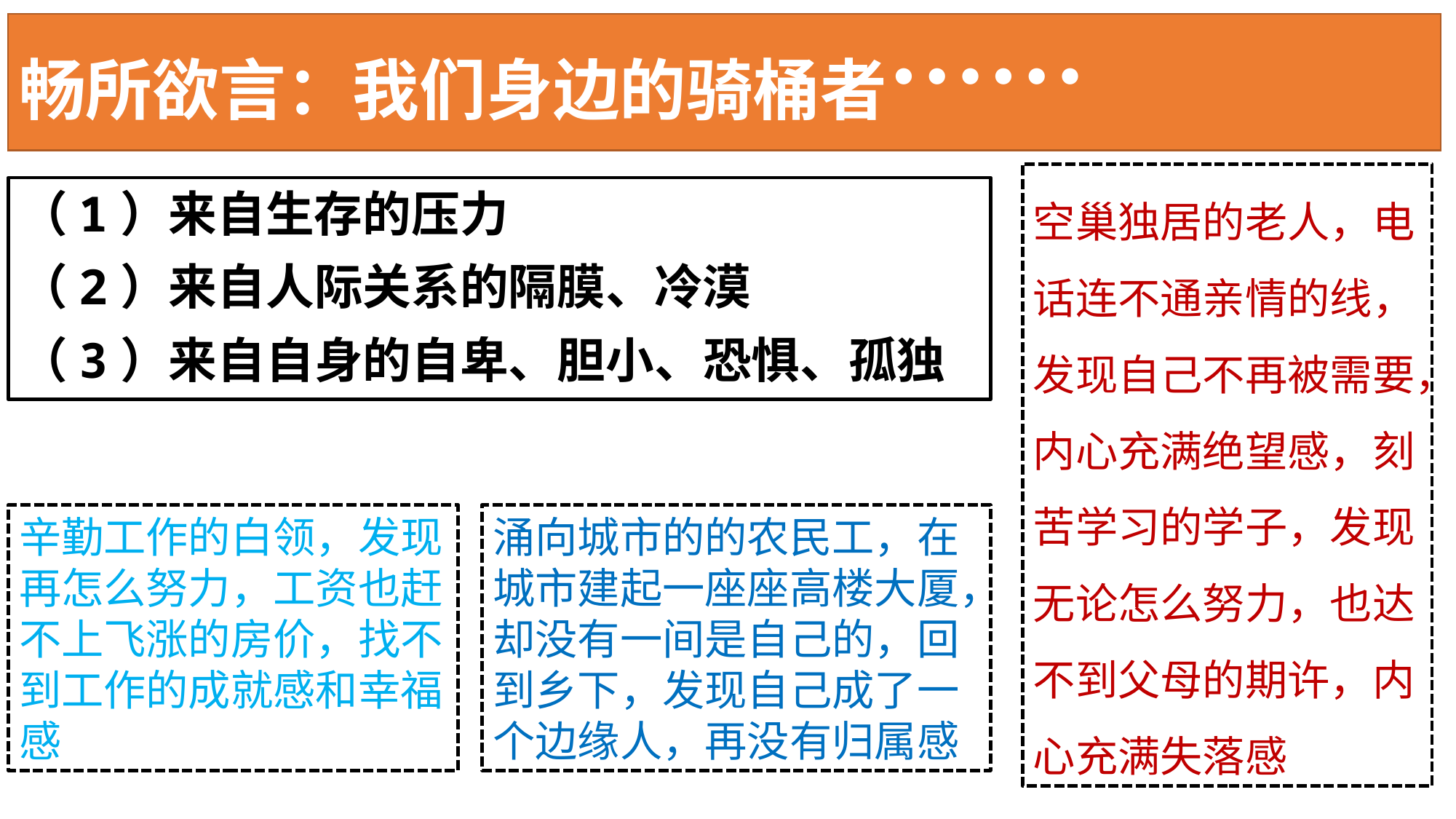

# 畅所欲言：我们身边的骑桶者……
空巢独居的老人，电话连不通亲情的线，发现自己不再被需要，内心充满绝望感，刻苦学习的学子，发现无论怎么努力，也达不到父母的期许，内心充满失落感
（1）来自生存的压力
（2）来自人际关系的隔膜、冷漠
（3）来自自身的自卑、胆小、恐惧、孤独
辛勤工作的白领，发现再怎么努力，工资也赶不上飞涨的房价，找不到工作的成就感和幸福感
涌向城市的的农民工，在城市建起一座座高楼大厦，却没有一间是自己的，回到乡下，发现自己成了一个边缘人，再没有归属感